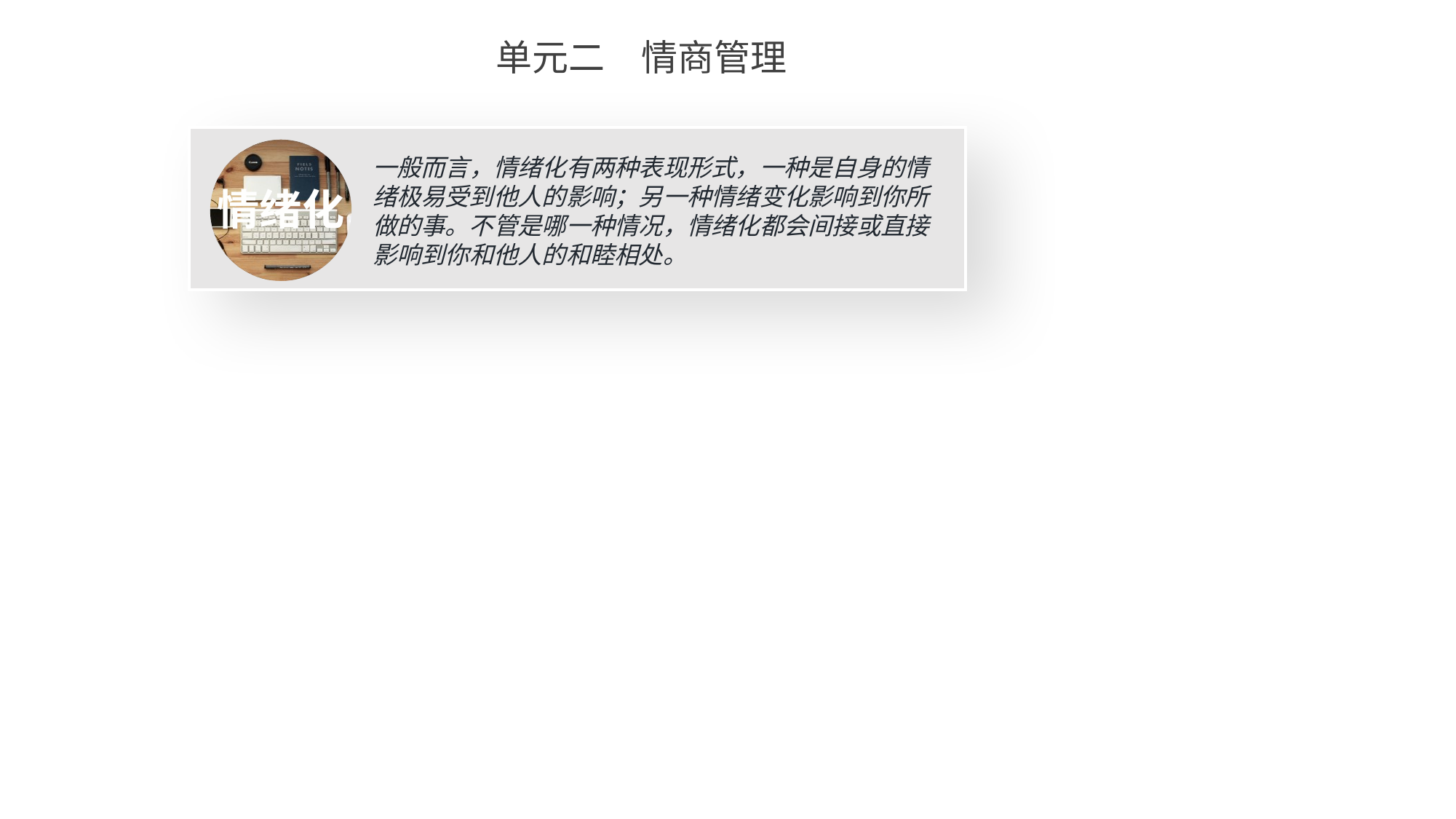

单元二　情商管理

一般而言，情绪化有两种表现形式，一种是自身的情绪极易受到他人的影响；另一种情绪变化影响到你所做的事。不管是哪一种情况，情绪化都会间接或直接影响到你和他人的和睦相处。
情绪化